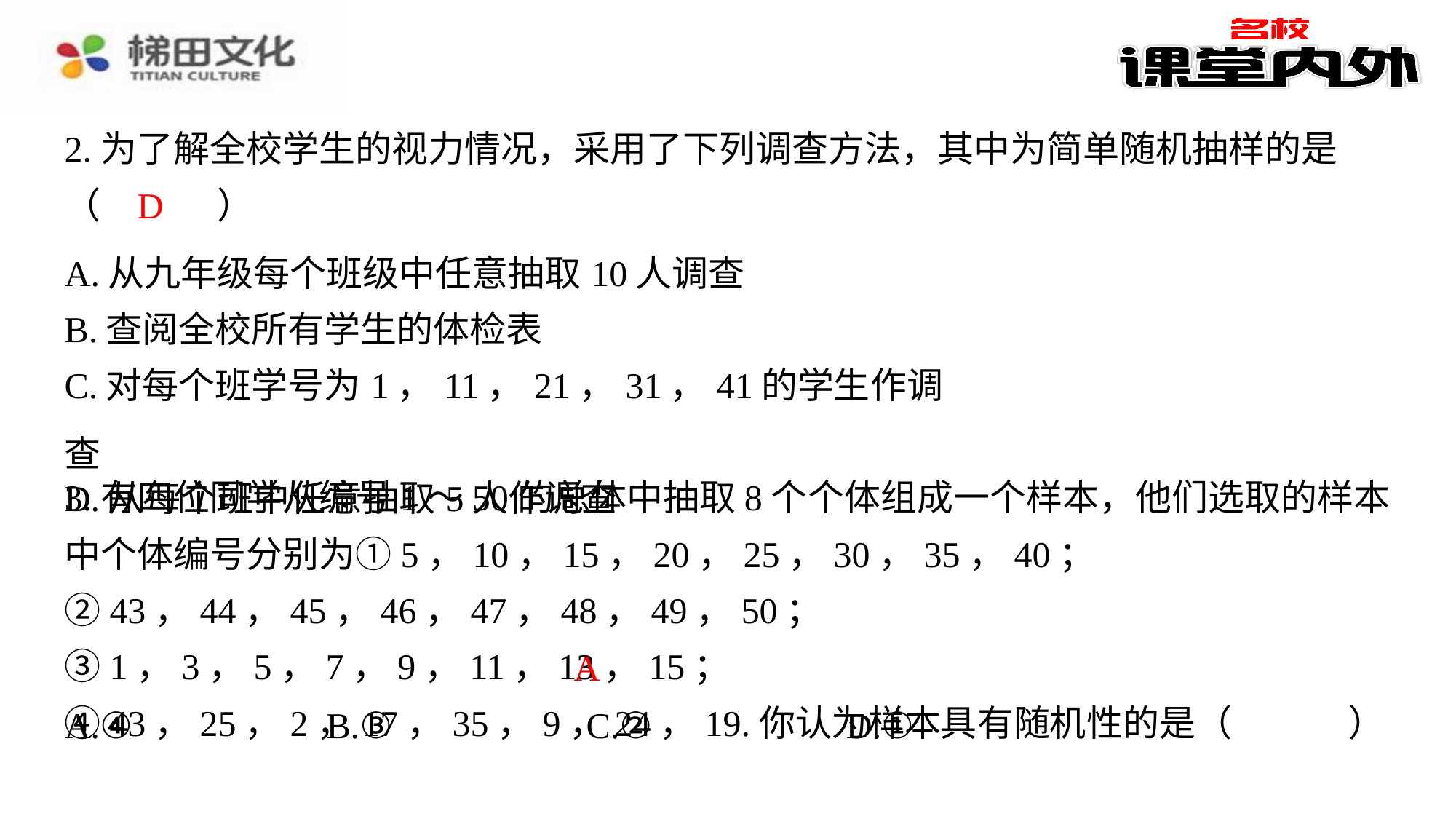

2.为了解全校学生的视力情况，采用了下列调查方法，其中为简单随机抽样的是（　D　）
D
| A.从九年级每个班级中任意抽取10人调查 |
| --- |
| B.查阅全校所有学生的体检表 |
| C.对每个班学号为1，11，21，31，41的学生作调查 |
| D.从每个班中任意抽取5人作调查 |
3.有四位同学从编号1～50的总体中抽取8个个体组成一个样本，他们选取的样本中个体编号分别为①5，10，15，20，25，30，35，40；②43，44，45，46，47，48，49，50；③1，3，5，7，9，11，13，15；④43，25，2，17，35，9，24，19.你认为样本具有随机性的是（　A　）
A
| A.④ | B.③ | C.② | D.① |
| --- | --- | --- | --- |